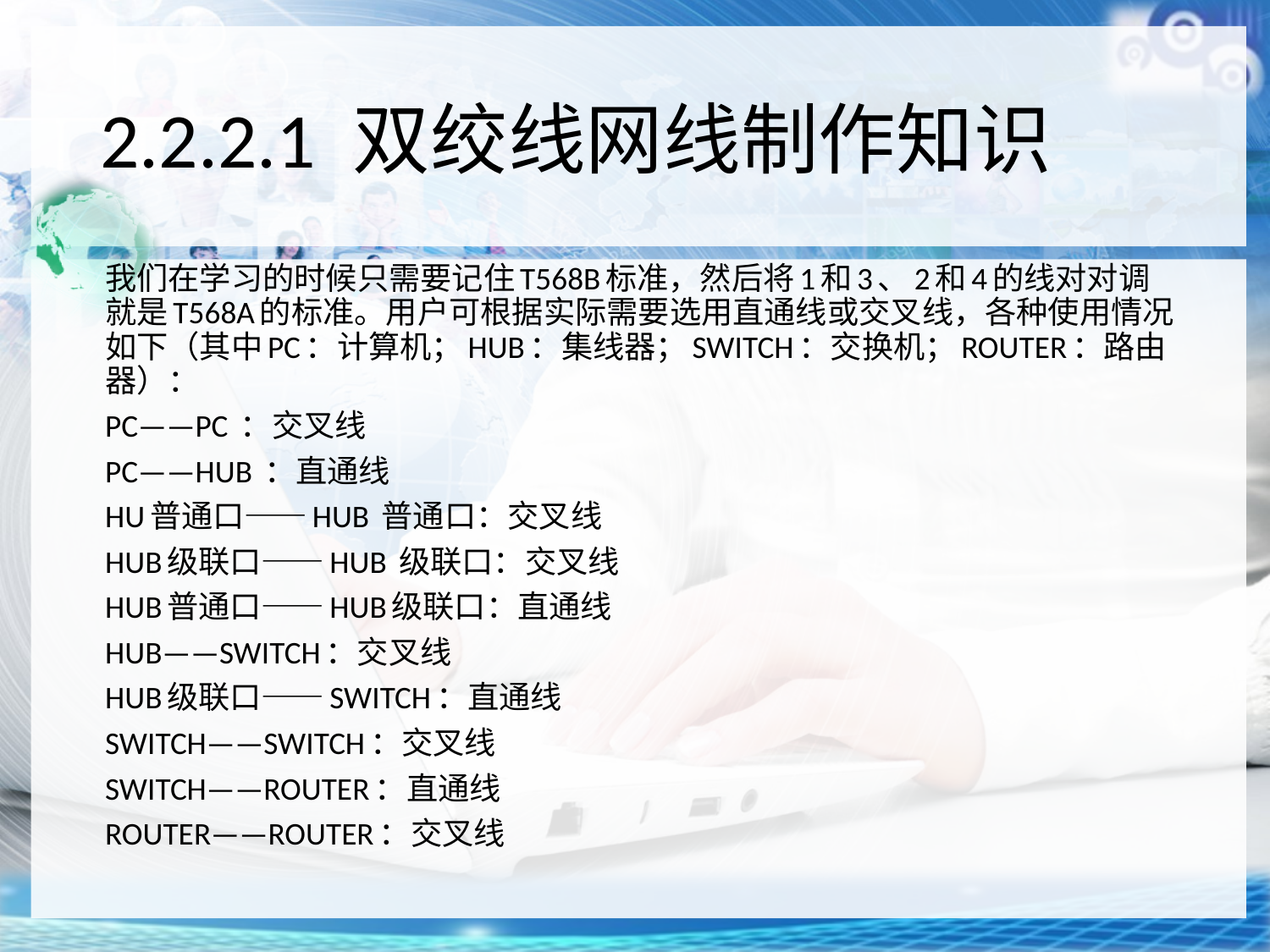

# 2.2.2.1 双绞线网线制作知识
我们在学习的时候只需要记住T568B标准，然后将1和3、2和4的线对对调就是T568A的标准。用户可根据实际需要选用直通线或交叉线，各种使用情况如下（其中PC：计算机；HUB：集线器；SWITCH：交换机；ROUTER：路由器）：
PC——PC ：交叉线
PC——HUB ：直通线
HU普通口——HUB 普通口：交叉线
HUB级联口——HUB 级联口：交叉线
HUB普通口——HUB级联口：直通线
HUB——SWITCH：交叉线
HUB级联口——SWITCH：直通线
SWITCH——SWITCH：交叉线
SWITCH——ROUTER：直通线
ROUTER——ROUTER：交叉线